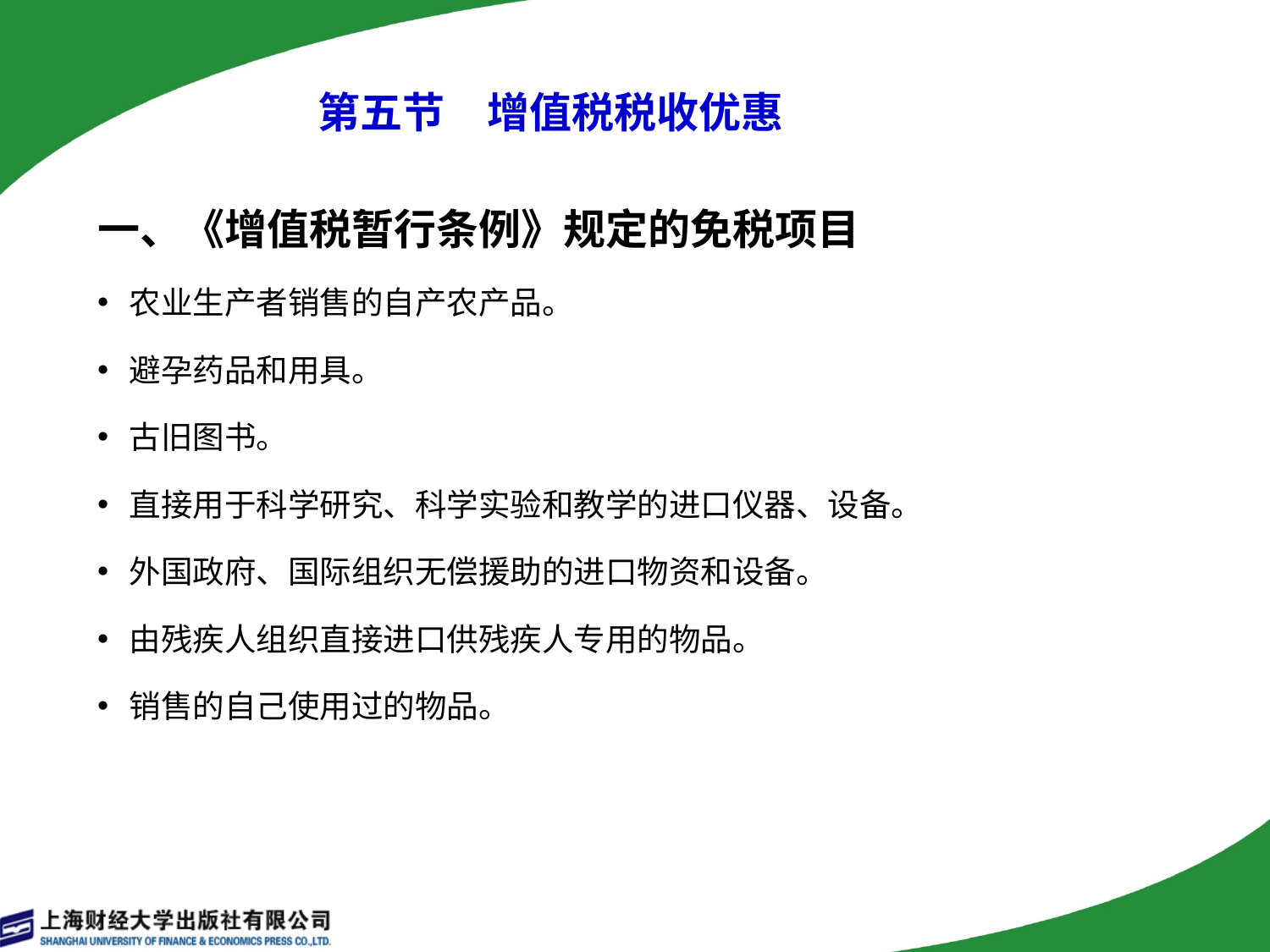

第五节　增值税税收优惠
一、《增值税暂行条例》规定的免税项目
农业生产者销售的自产农产品。
避孕药品和用具。
古旧图书。
直接用于科学研究、科学实验和教学的进口仪器、设备。
外国政府、国际组织无偿援助的进口物资和设备。
由残疾人组织直接进口供残疾人专用的物品。
销售的自己使用过的物品。